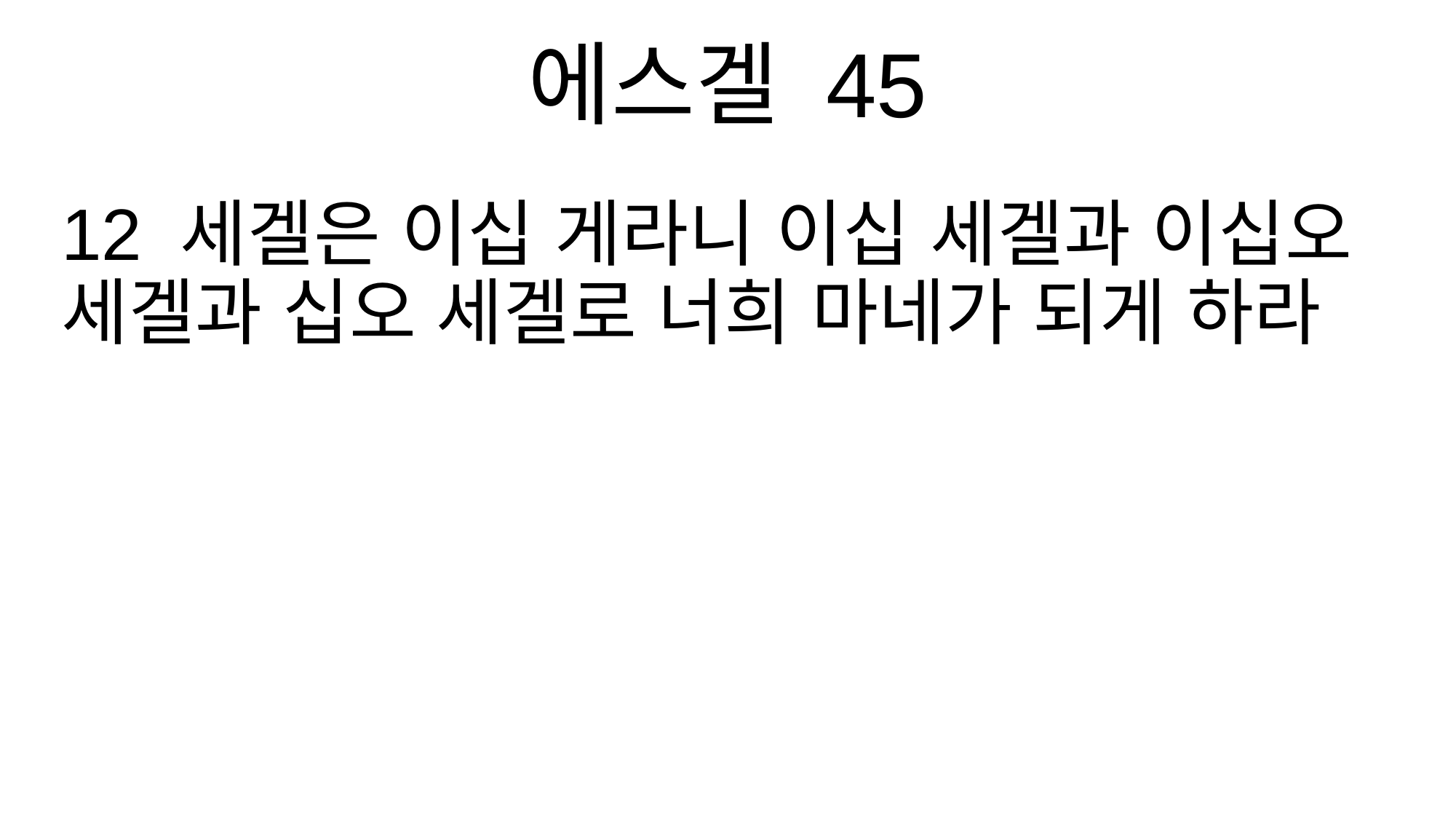

에스겔 45
12 세겔은 이십 게라니 이십 세겔과 이십오 세겔과 십오 세겔로 너희 마네가 되게 하라